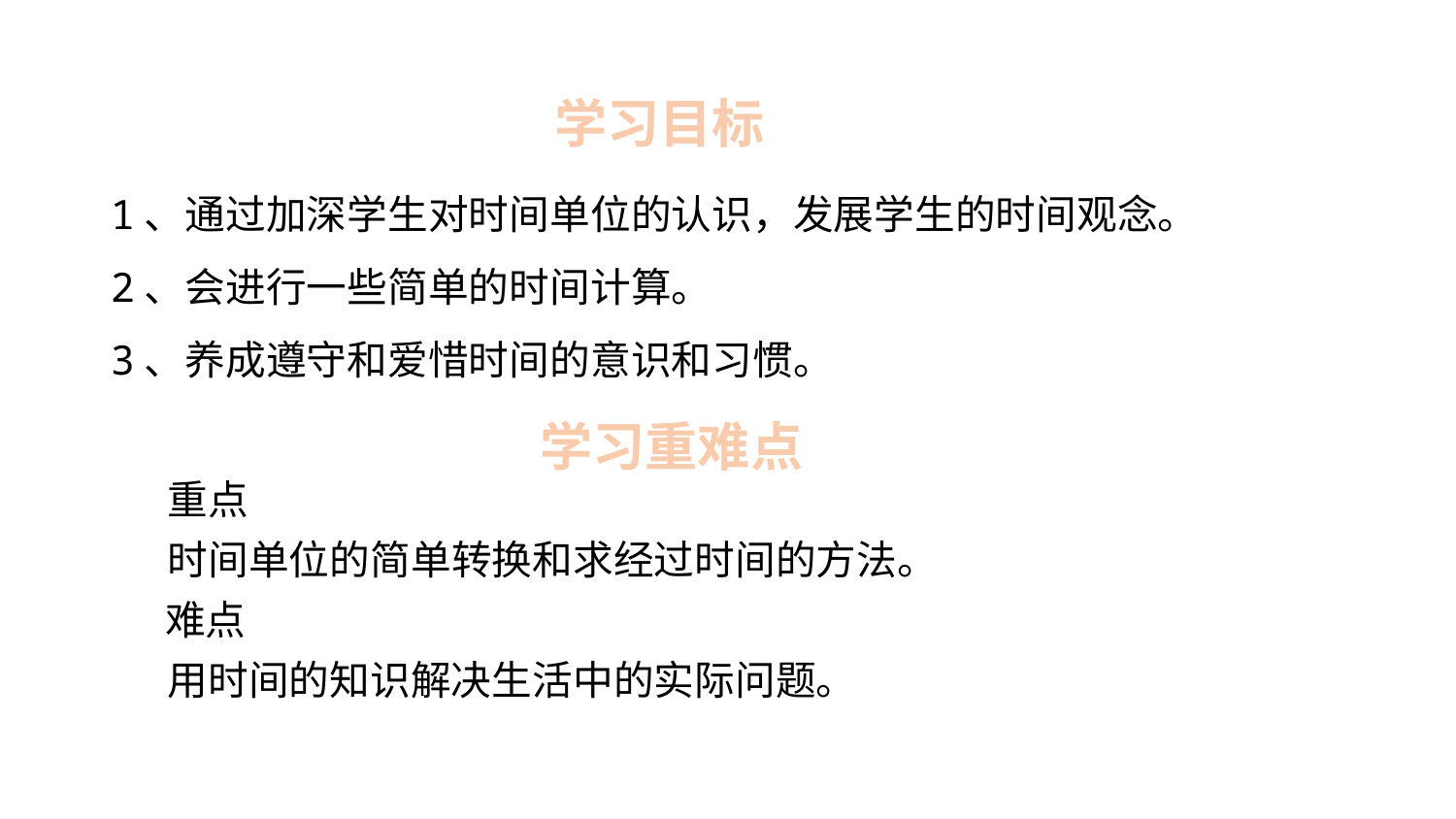

学习目标
1、通过加深学生对时间单位的认识，发展学生的时间观念。
2、会进行一些简单的时间计算。
3、养成遵守和爱惜时间的意识和习惯。
学习重难点
重点
时间单位的简单转换和求经过时间的方法。
难点
用时间的知识解决生活中的实际问题。